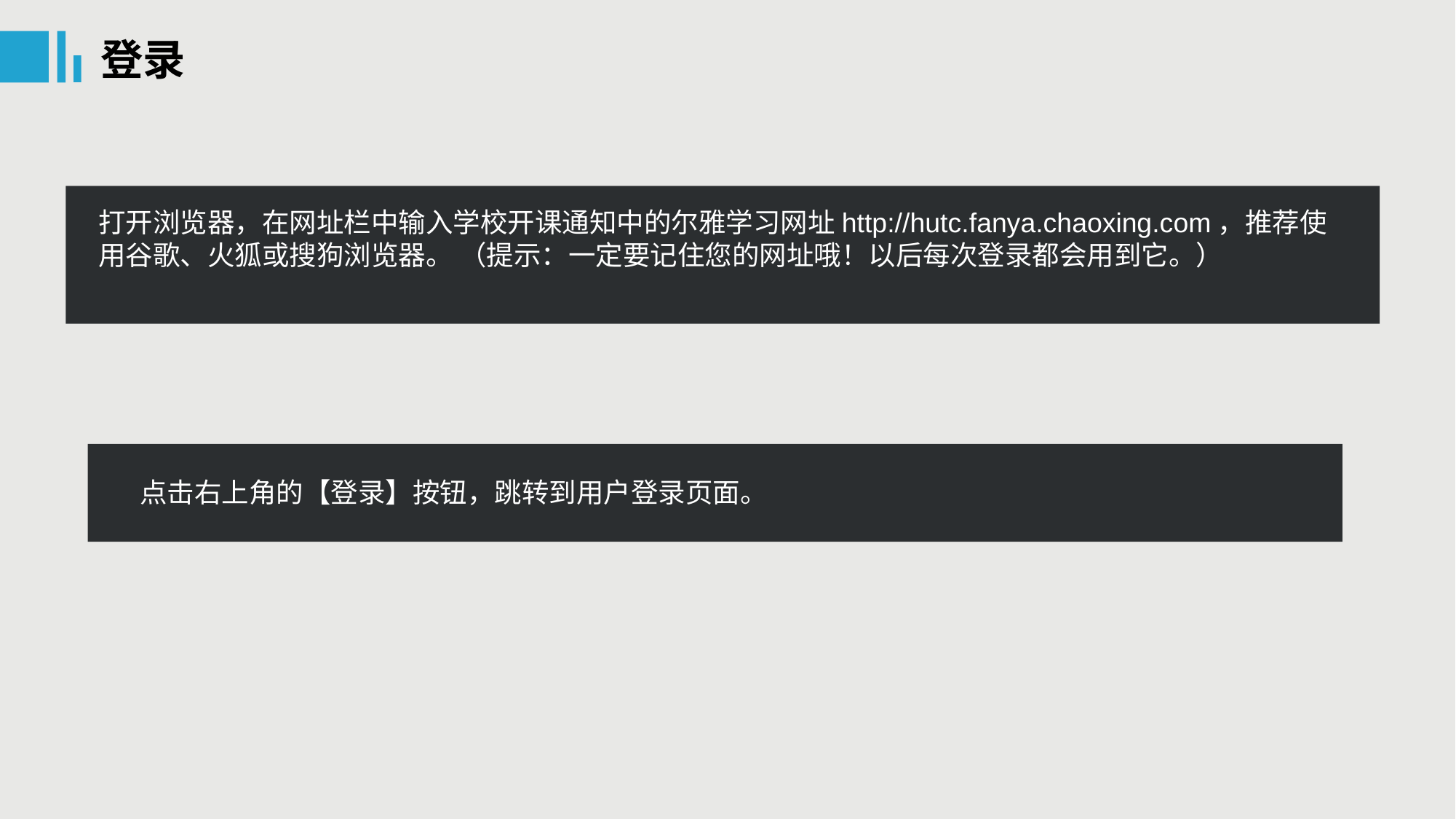

登录

打开浏览器，在网址栏中输入学校开课通知中的尔雅学习网址http://hutc.fanya.chaoxing.com，推荐使用谷歌、火狐或搜狗浏览器。 （提示：一定要记住您的网址哦！以后每次登录都会用到它。）

点击右上角的【登录】按钮，跳转到用户登录页面。